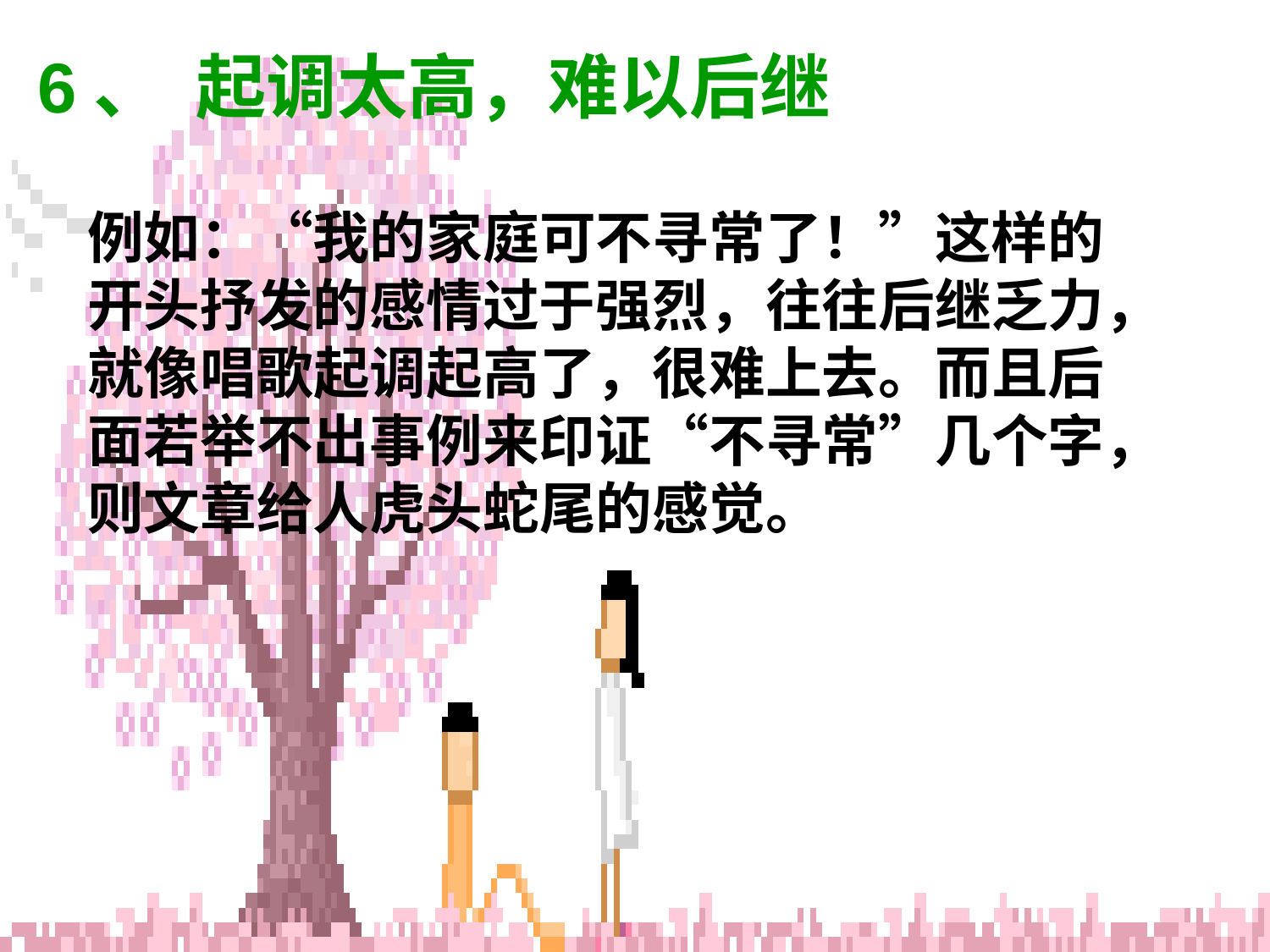

6、  起调太高，难以后继
例如：“我的家庭可不寻常了！”这样的开头抒发的感情过于强烈，往往后继乏力，就像唱歌起调起高了，很难上去。而且后面若举不出事例来印证“不寻常”几个字，则文章给人虎头蛇尾的感觉。